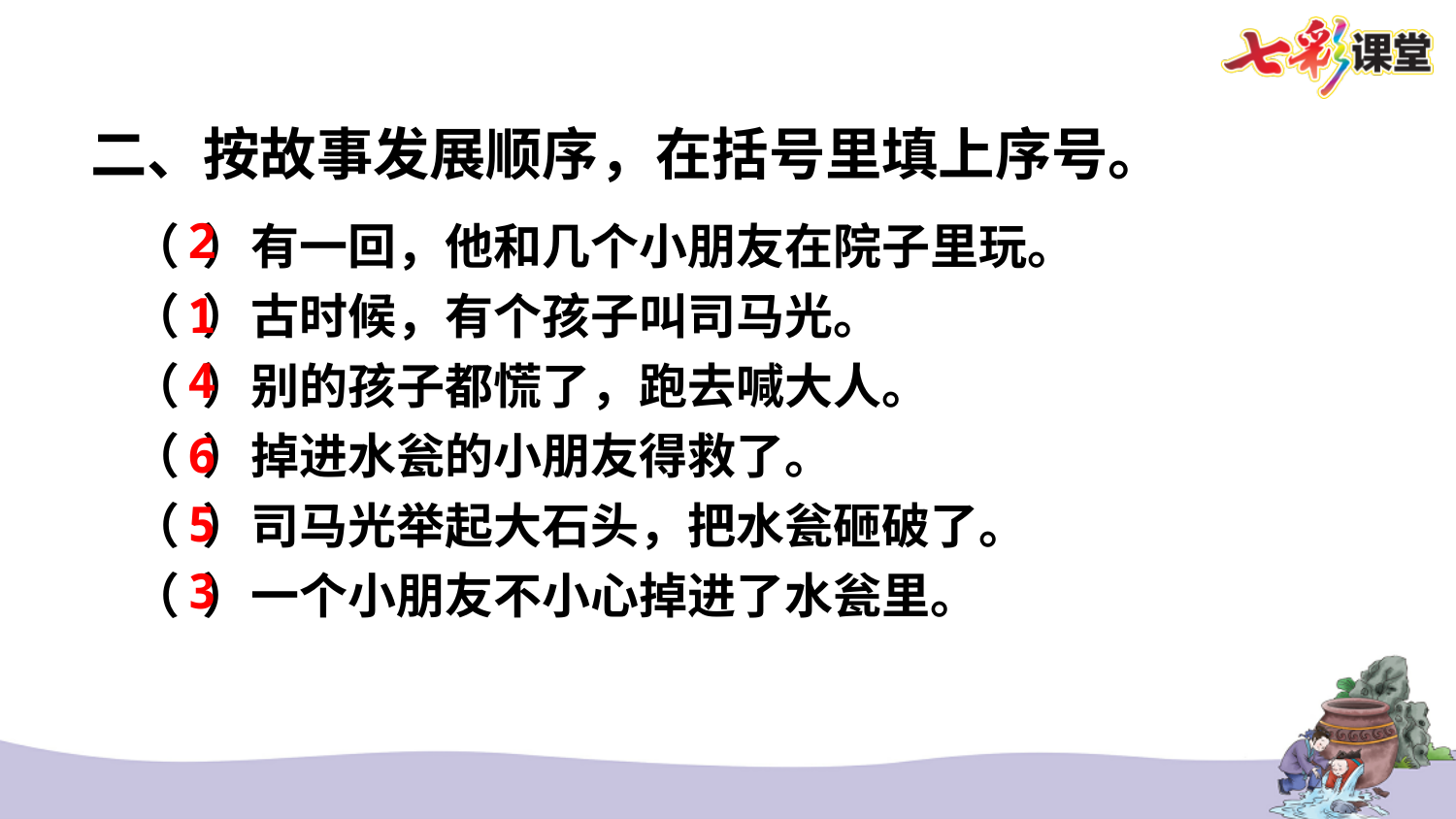

二、按故事发展顺序，在括号里填上序号。
2
（  ）有一回，他和几个小朋友在院子里玩。
（  ）古时候，有个孩子叫司马光。
（  ）别的孩子都慌了，跑去喊大人。
（  ）掉进水瓮的小朋友得救了。
（  ）司马光举起大石头，把水瓮砸破了。
（  ）一个小朋友不小心掉进了水瓮里。

1
4
6
5
3